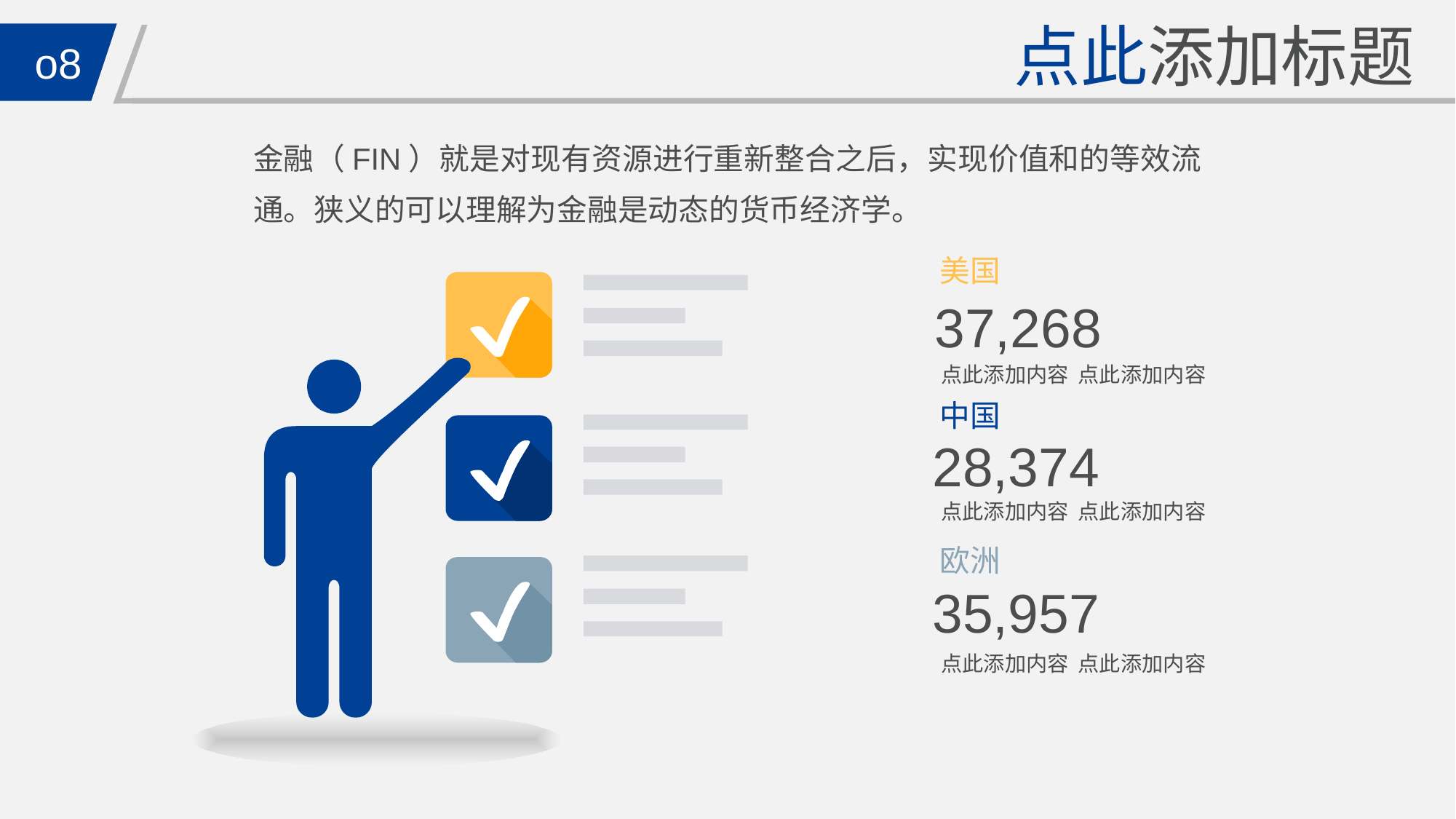

点此添加标题

o8

金融（FIN）就是对现有资源进行重新整合之后，实现价值和的等效流通。狭义的可以理解为金融是动态的货币经济学。
美国

37,268

点此添加内容  点此添加内容

中国

28,374

点此添加内容  点此添加内容
欧洲

35,957

点此添加内容  点此添加内容